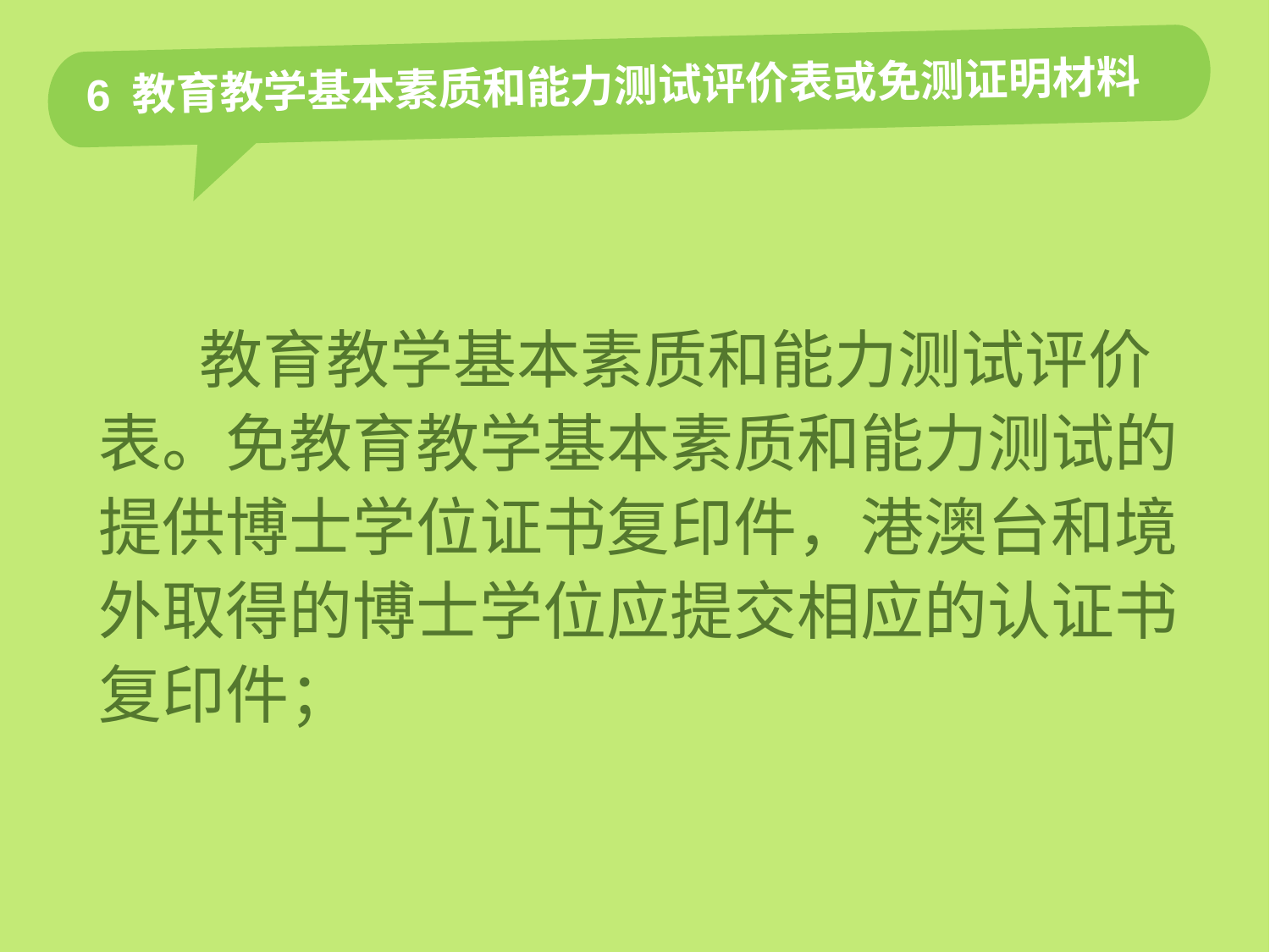

# 6 教育教学基本素质和能力测试评价表或免测证明材料

        教育教学基本素质和能力测试评价表。免教育教学基本素质和能力测试的提供博士学位证书复印件，港澳台和境外取得的博士学位应提交相应的认证书复印件；